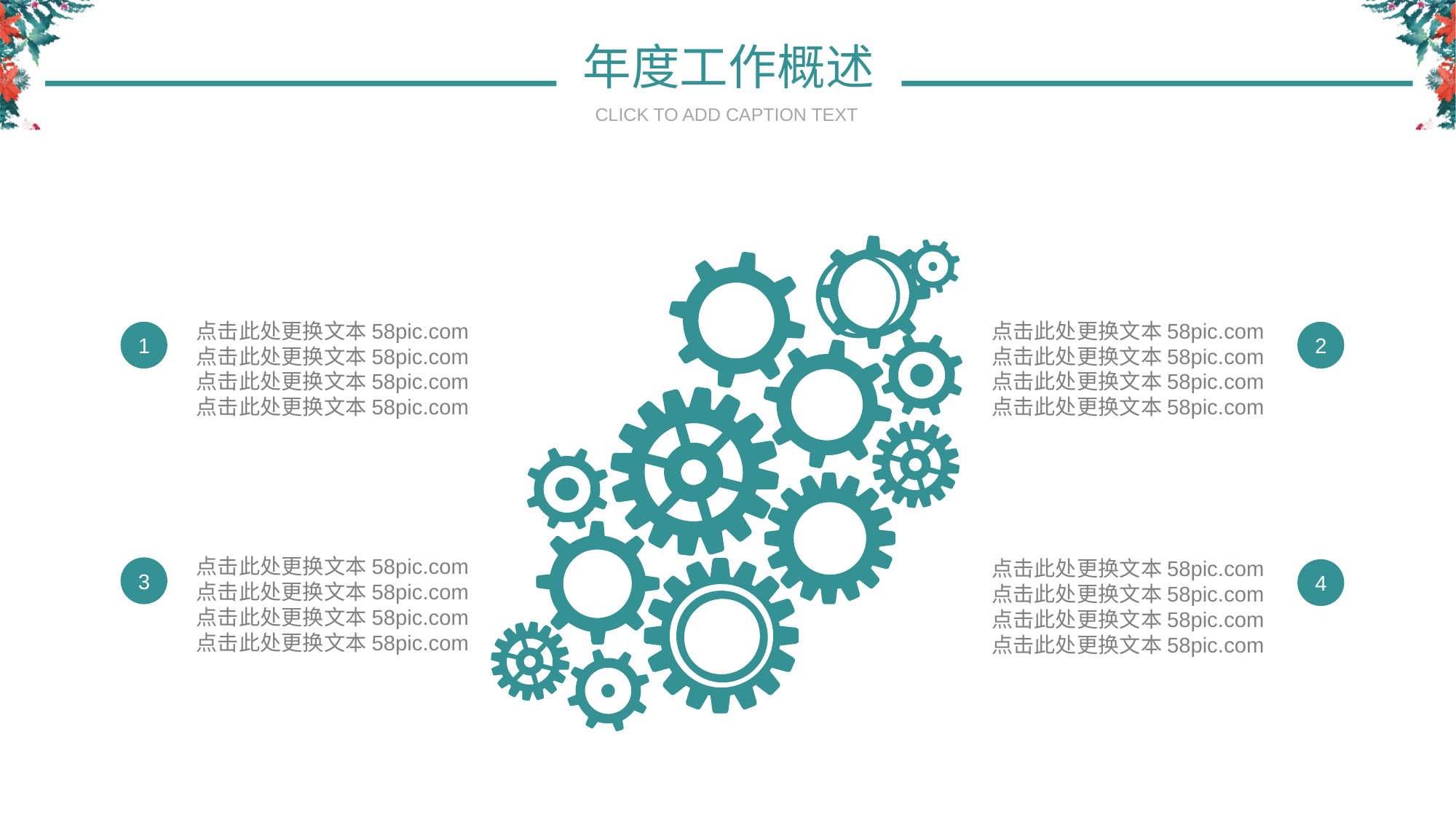

年度工作概述

CLICK TO ADD CAPTION TEXT

点击此处更换文本58pic.com
点击此处更换文本58pic.com
点击此处更换文本58pic.com
点击此处更换文本58pic.com
点击此处更换文本58pic.com
点击此处更换文本58pic.com
点击此处更换文本58pic.com
点击此处更换文本58pic.com
1
2

点击此处更换文本58pic.com
点击此处更换文本58pic.com
点击此处更换文本58pic.com
点击此处更换文本58pic.com
点击此处更换文本58pic.com
点击此处更换文本58pic.com
点击此处更换文本58pic.com
点击此处更换文本58pic.com
3

4